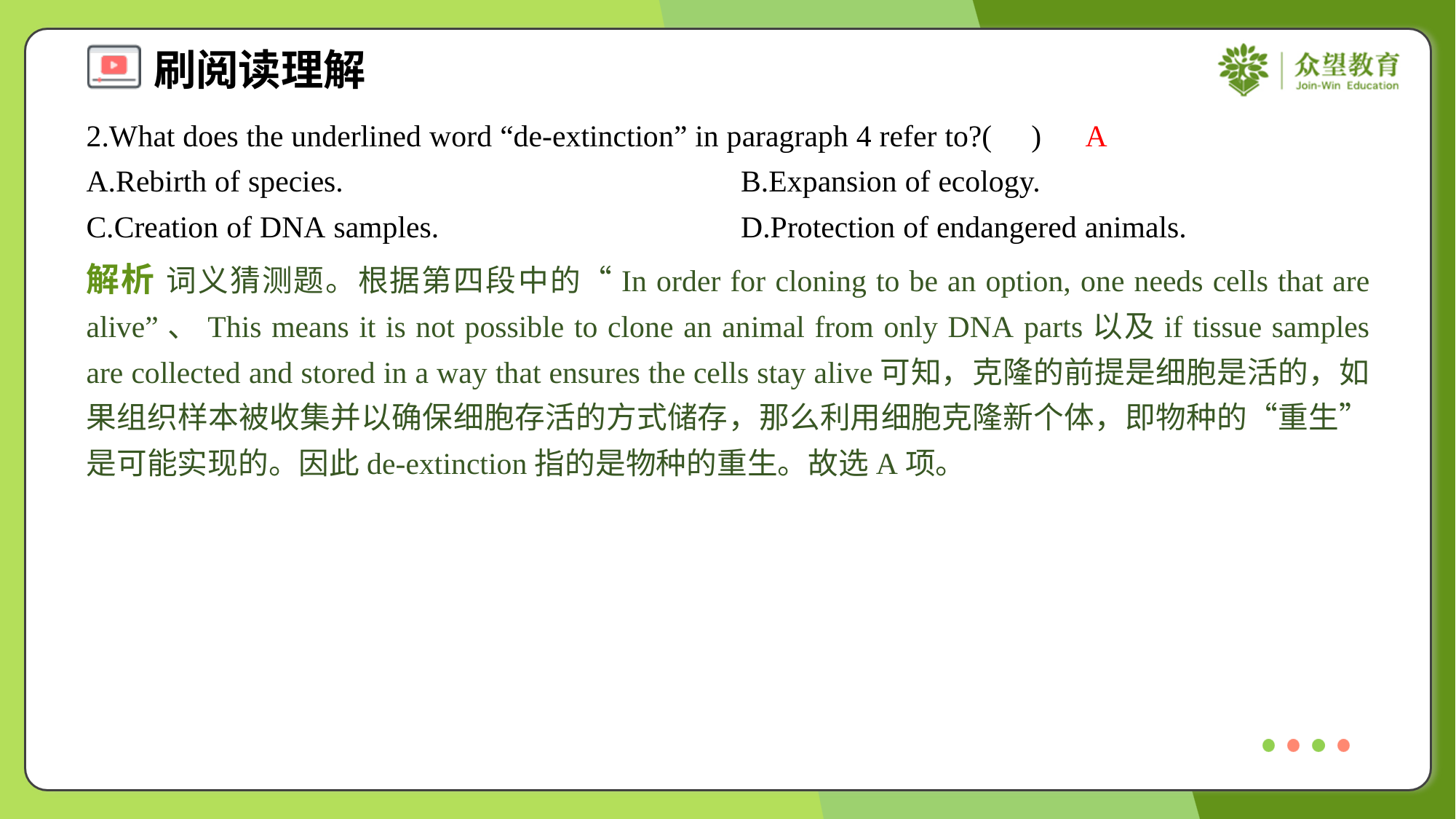

2.What does the underlined word “de-extinction” in paragraph 4 refer to?(     )
A
A.Rebirth of species.	B.Expansion of ecology.
C.Creation of DNA samples.	D.Protection of endangered animals.
解析 词义猜测题。根据第四段中的“In order for cloning to be an option, one needs cells that are alive”、This means it is not possible to clone an animal from only DNA parts以及if tissue samples are collected and stored in a way that ensures the cells stay alive可知，克隆的前提是细胞是活的，如果组织样本被收集并以确保细胞存活的方式储存，那么利用细胞克隆新个体，即物种的“重生”是可能实现的。因此de-extinction指的是物种的重生。故选A项。